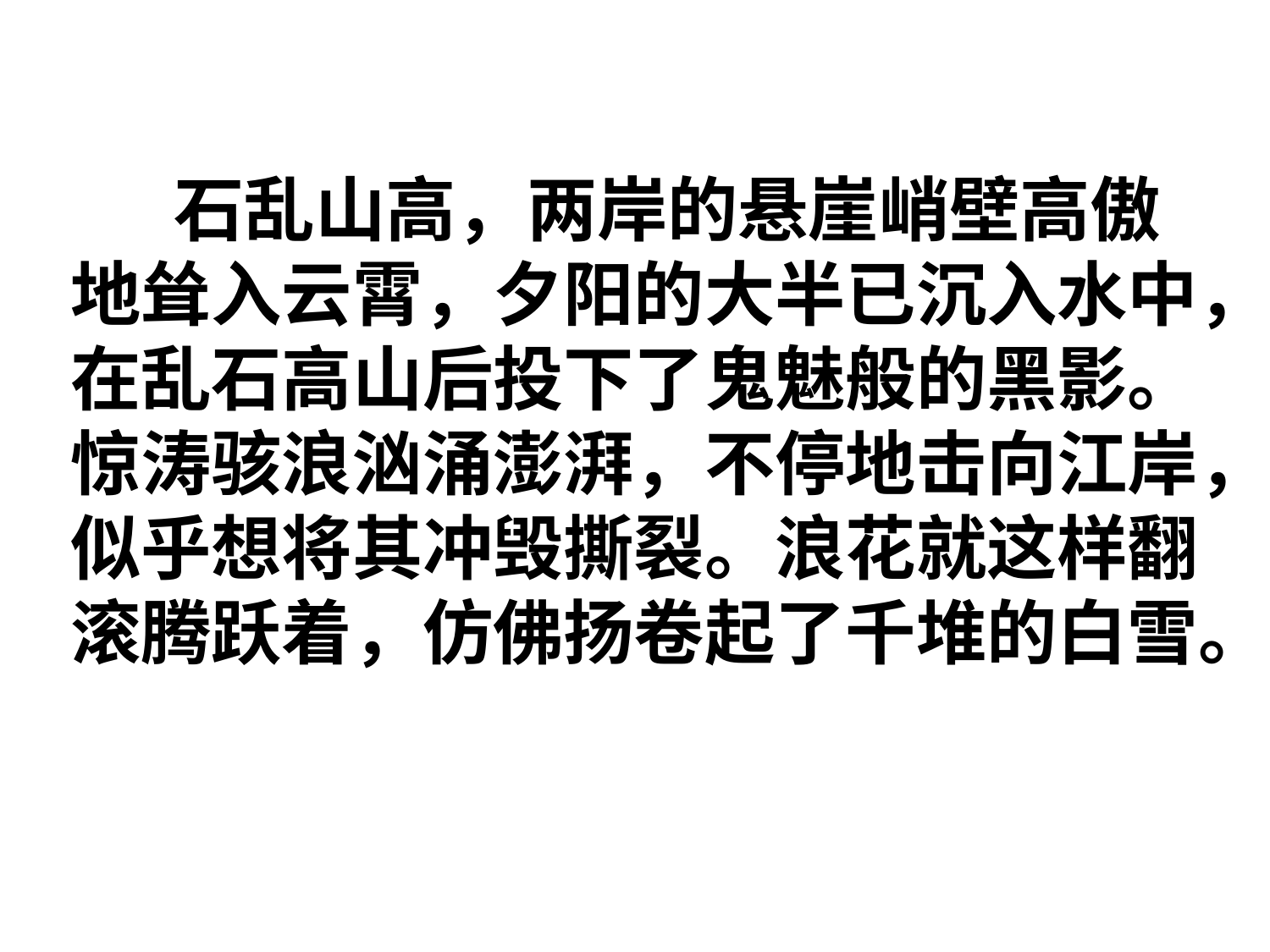

石乱山高，两岸的悬崖峭壁高傲地耸入云霄，夕阳的大半已沉入水中，在乱石高山后投下了鬼魅般的黑影。惊涛骇浪汹涌澎湃，不停地击向江岸，似乎想将其冲毁撕裂。浪花就这样翻滚腾跃着，仿佛扬卷起了千堆的白雪。